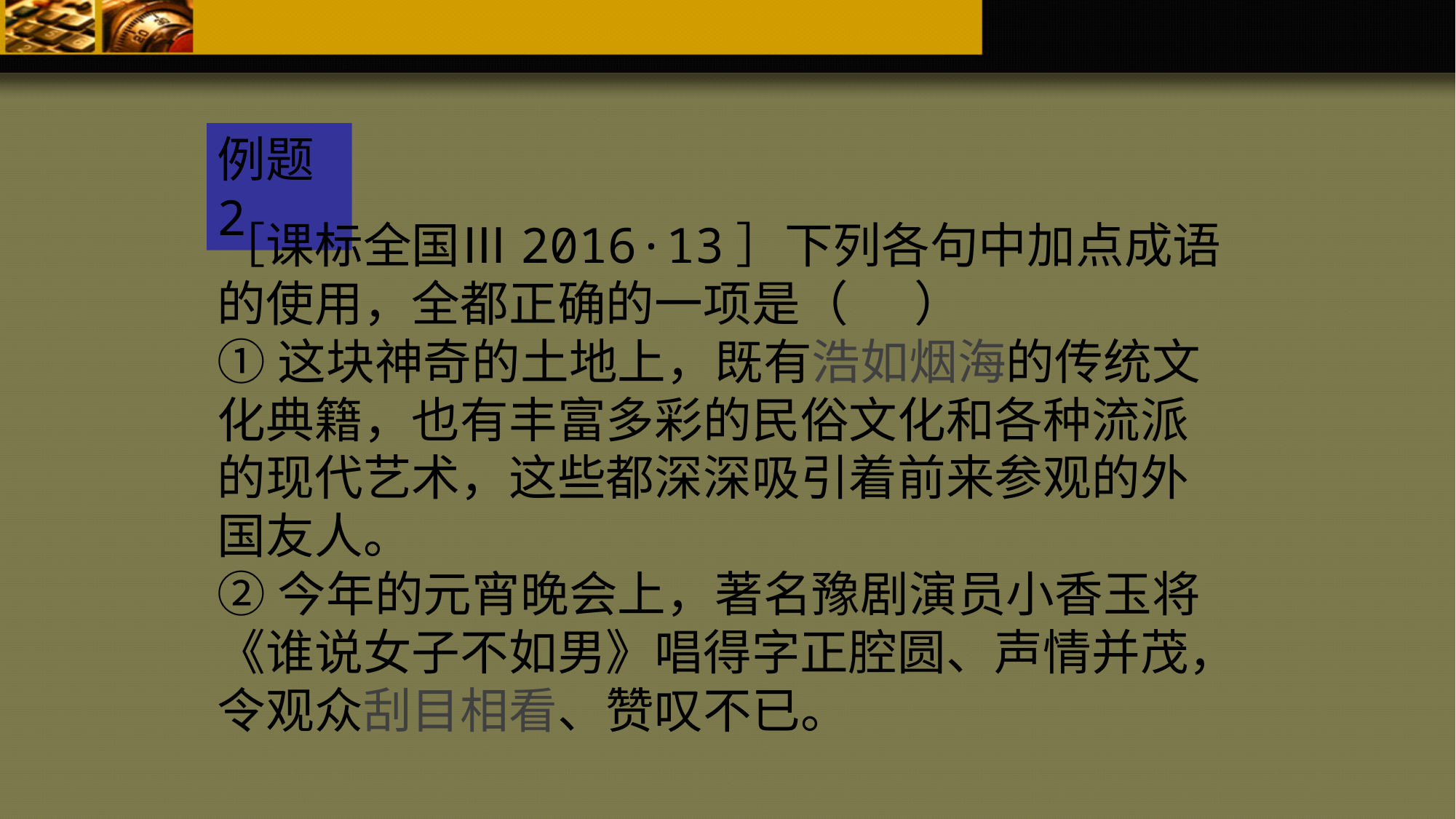

例题2
［课标全国Ⅲ2016·13］下列各句中加点成语的使用，全都正确的一项是（      ）
①这块神奇的土地上，既有浩如烟海的传统文化典籍，也有丰富多彩的民俗文化和各种流派的现代艺术，这些都深深吸引着前来参观的外国友人。
②今年的元宵晚会上，著名豫剧演员小香玉将《谁说女子不如男》唱得字正腔圆、声情并茂，令观众刮目相看、赞叹不已。